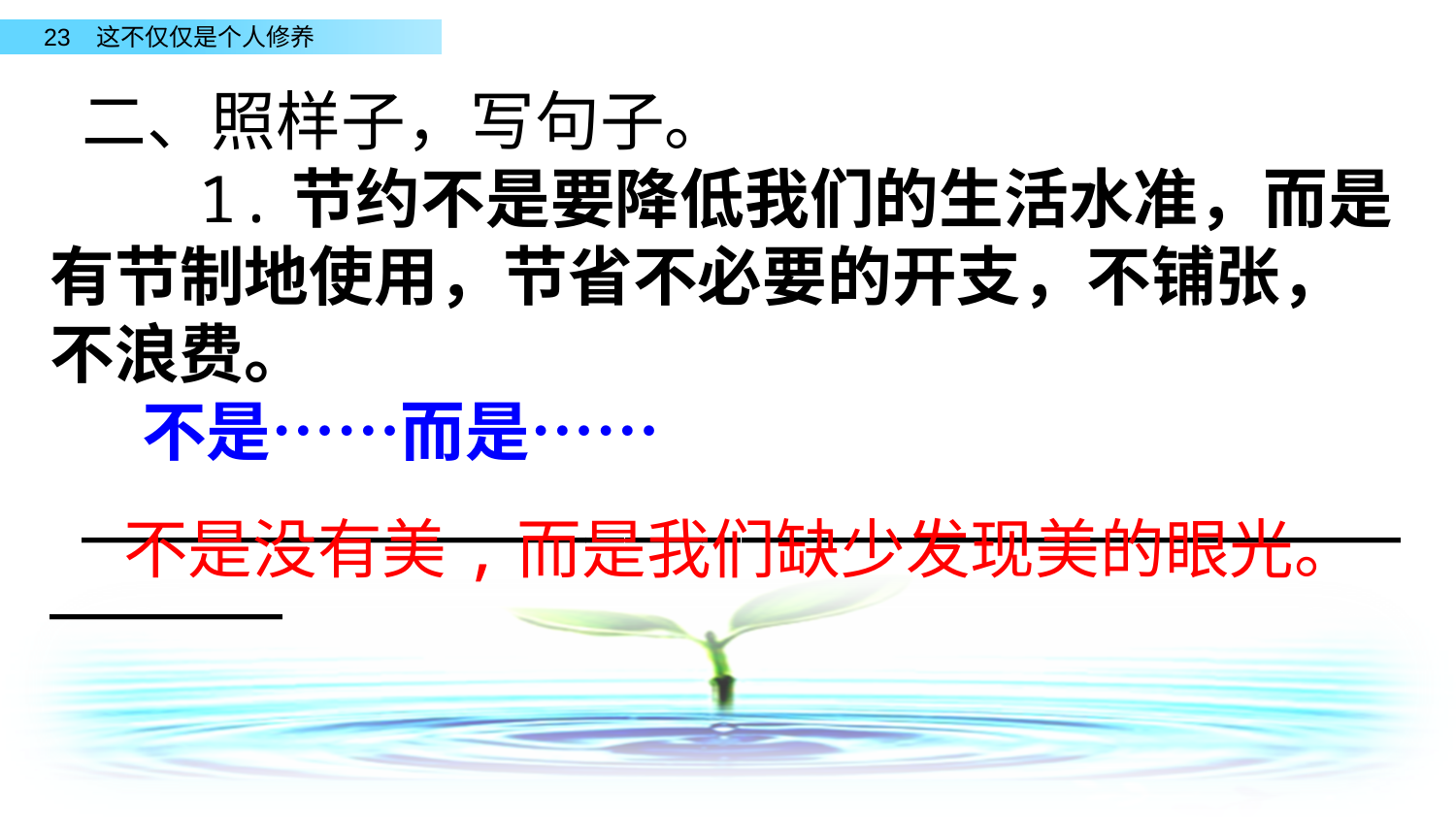

二、照样子，写句子。
   1.节约不是要降低我们的生活水准，而是有节制地使用，节省不必要的开支，不铺张，不浪费。
   不是……而是……
________________________________________
不是没有美,而是我们缺少发现美的眼光。